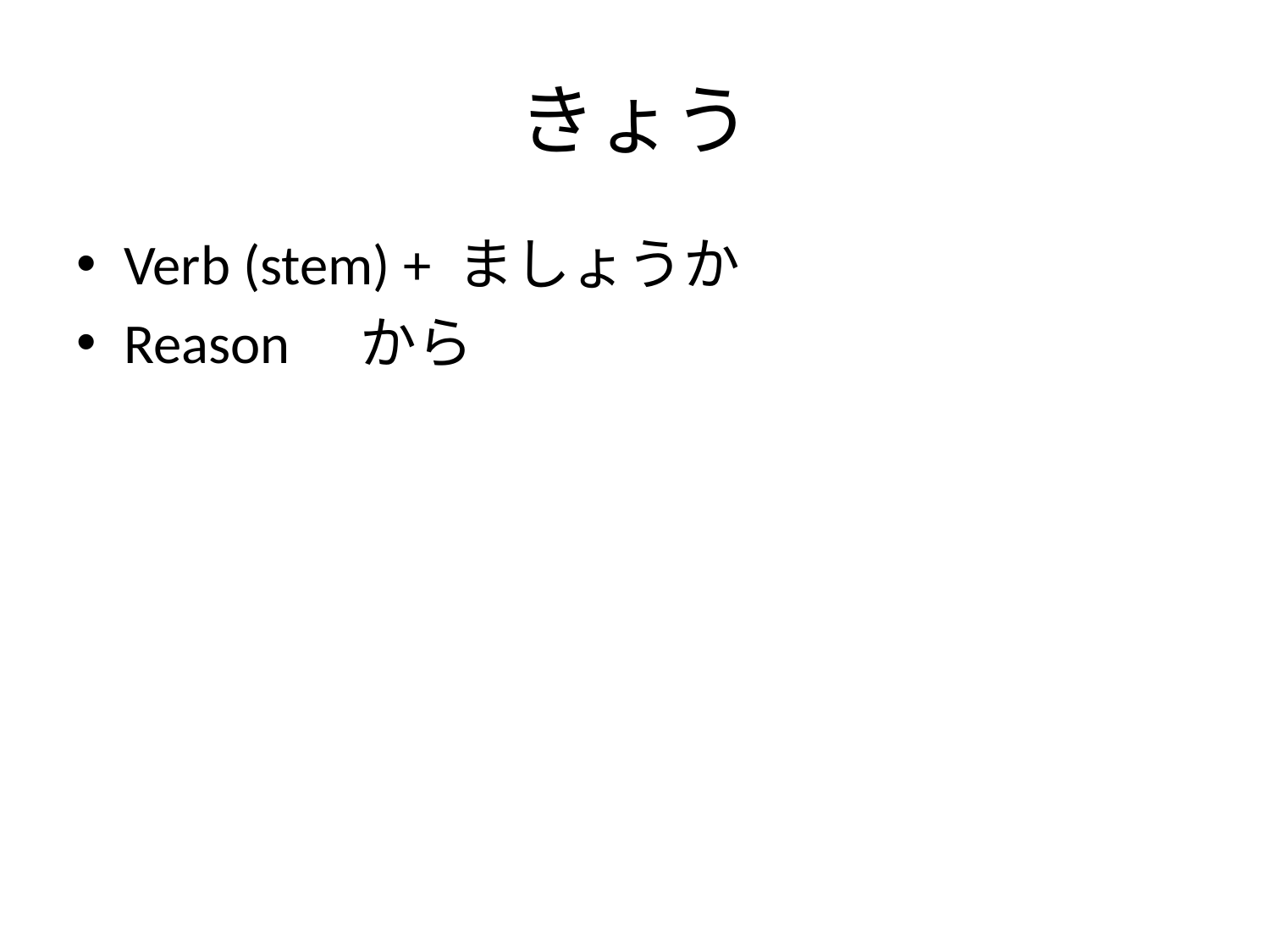

# きょう
Verb (stem) + ましょうか
Reason　から